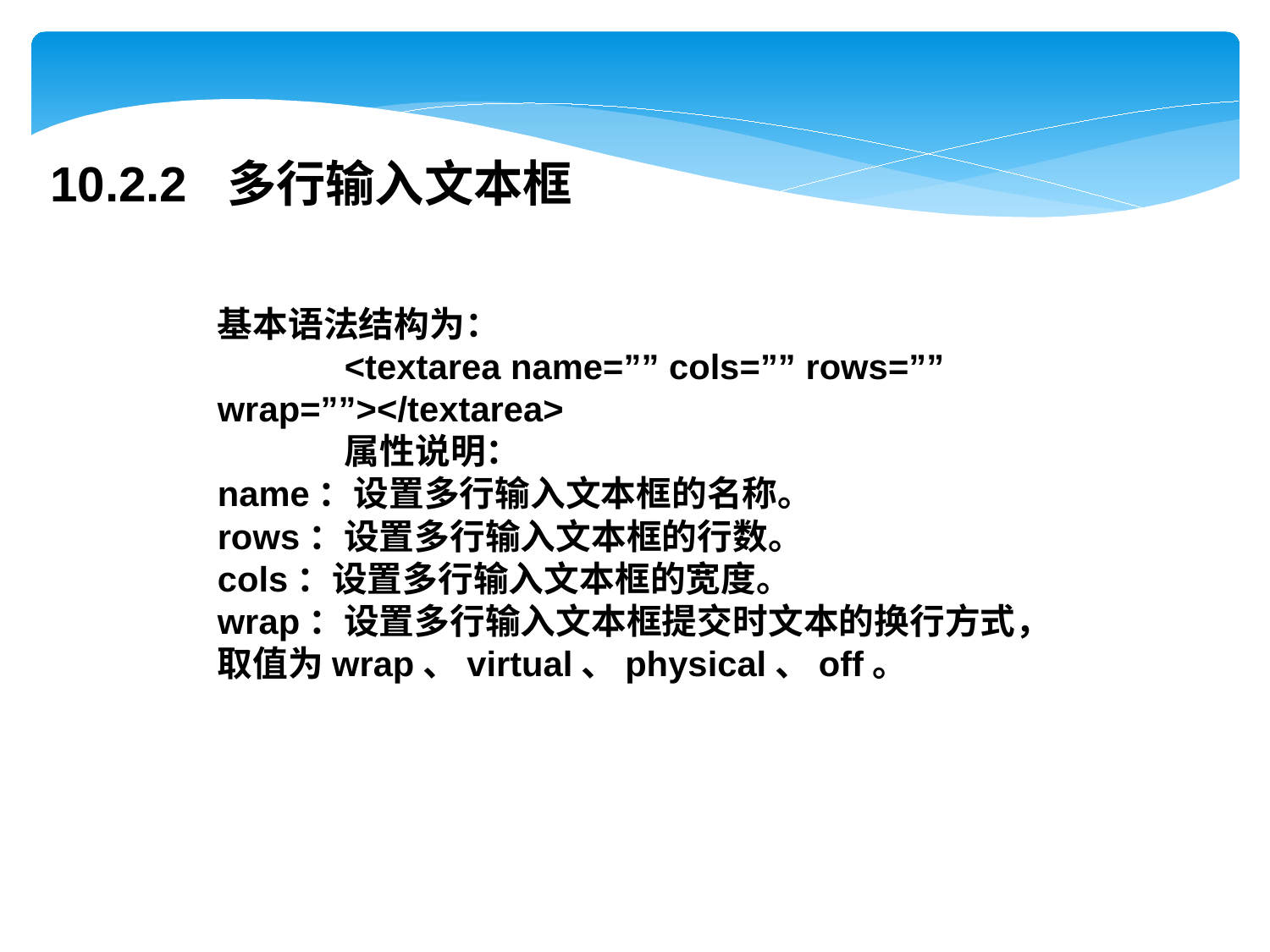

10.2.2  多行输入文本框
基本语法结构为：
	<textarea name=”” cols=”” rows=”” wrap=””></textarea>
	属性说明：
name：设置多行输入文本框的名称。
rows：设置多行输入文本框的行数。
cols：设置多行输入文本框的宽度。
wrap：设置多行输入文本框提交时文本的换行方式，取值为wrap、virtual、physical、off。